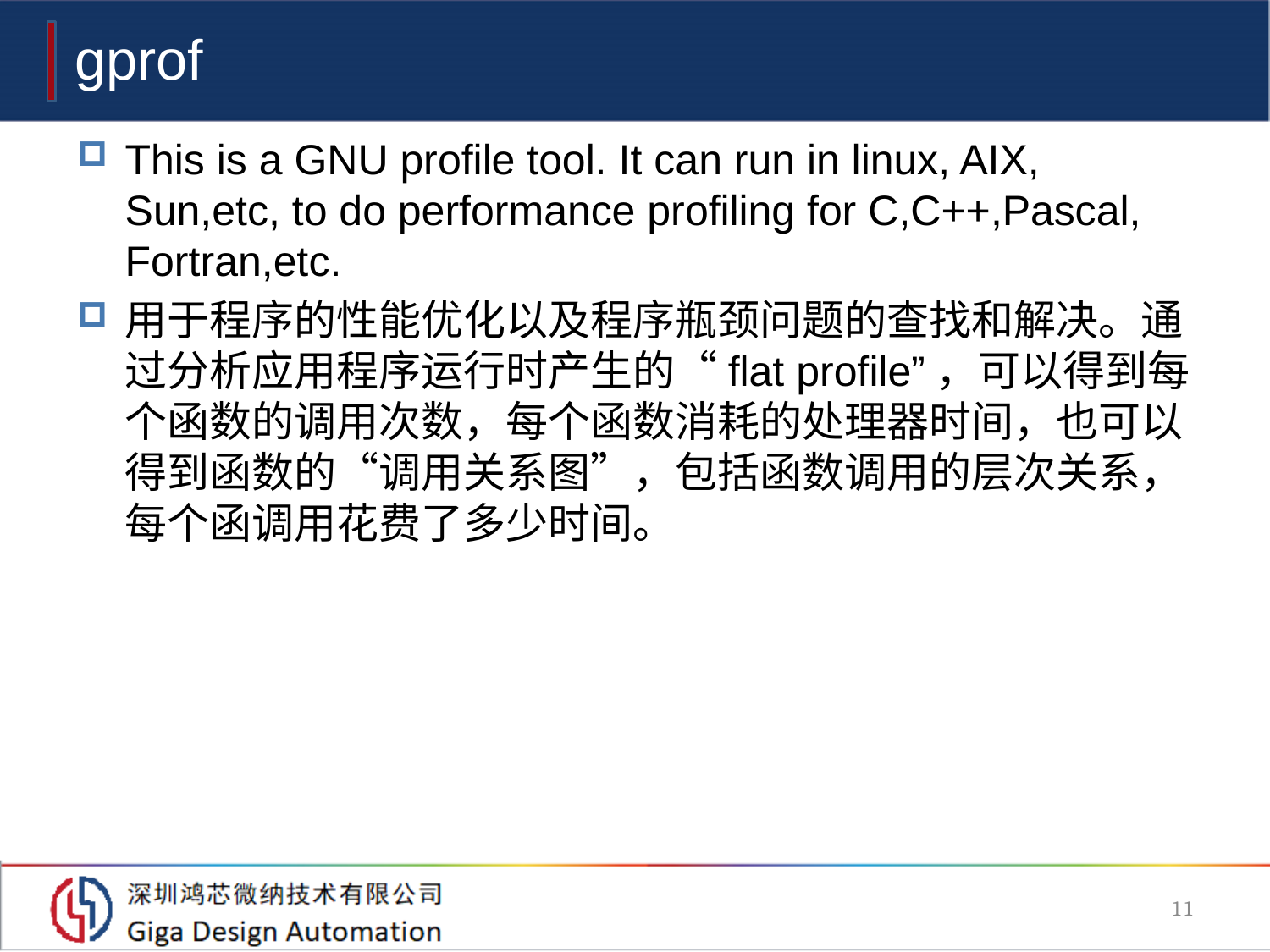

# gprof
This is a GNU profile tool. It can run in linux, AIX, Sun,etc, to do performance profiling for C,C++,Pascal, Fortran,etc.
用于程序的性能优化以及程序瓶颈问题的查找和解决。通过分析应用程序运行时产生的“flat profile”，可以得到每个函数的调用次数，每个函数消耗的处理器时间，也可以得到函数的“调用关系图”，包括函数调用的层次关系，每个函调用花费了多少时间。
11